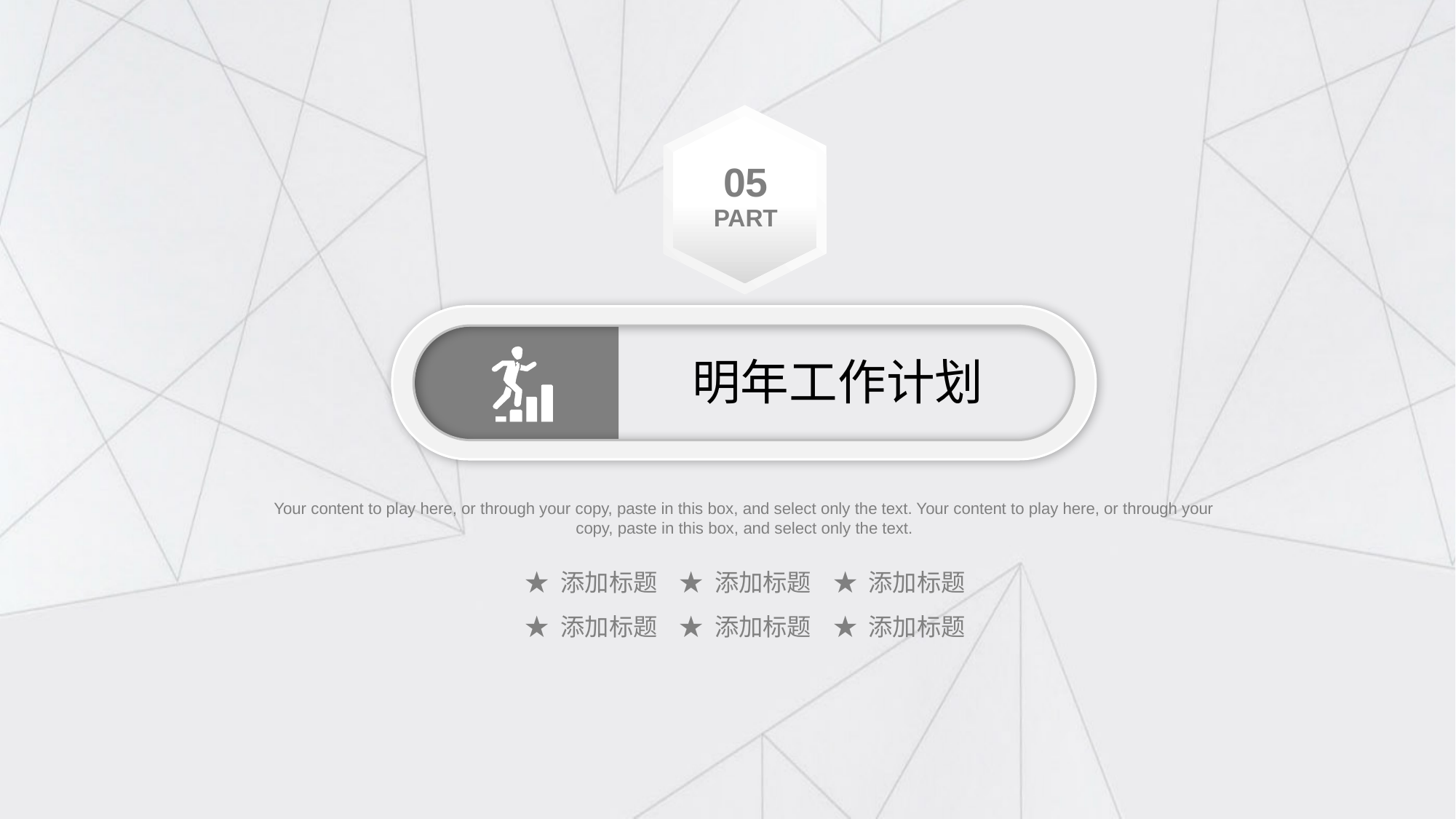

05
PART

明年工作计划
Your content to play here, or through your copy, paste in this box, and select only the text. Your content to play here, or through your copy, paste in this box, and select only the text.
★ 添加标题
★ 添加标题
★ 添加标题
★ 添加标题
★ 添加标题
★ 添加标题